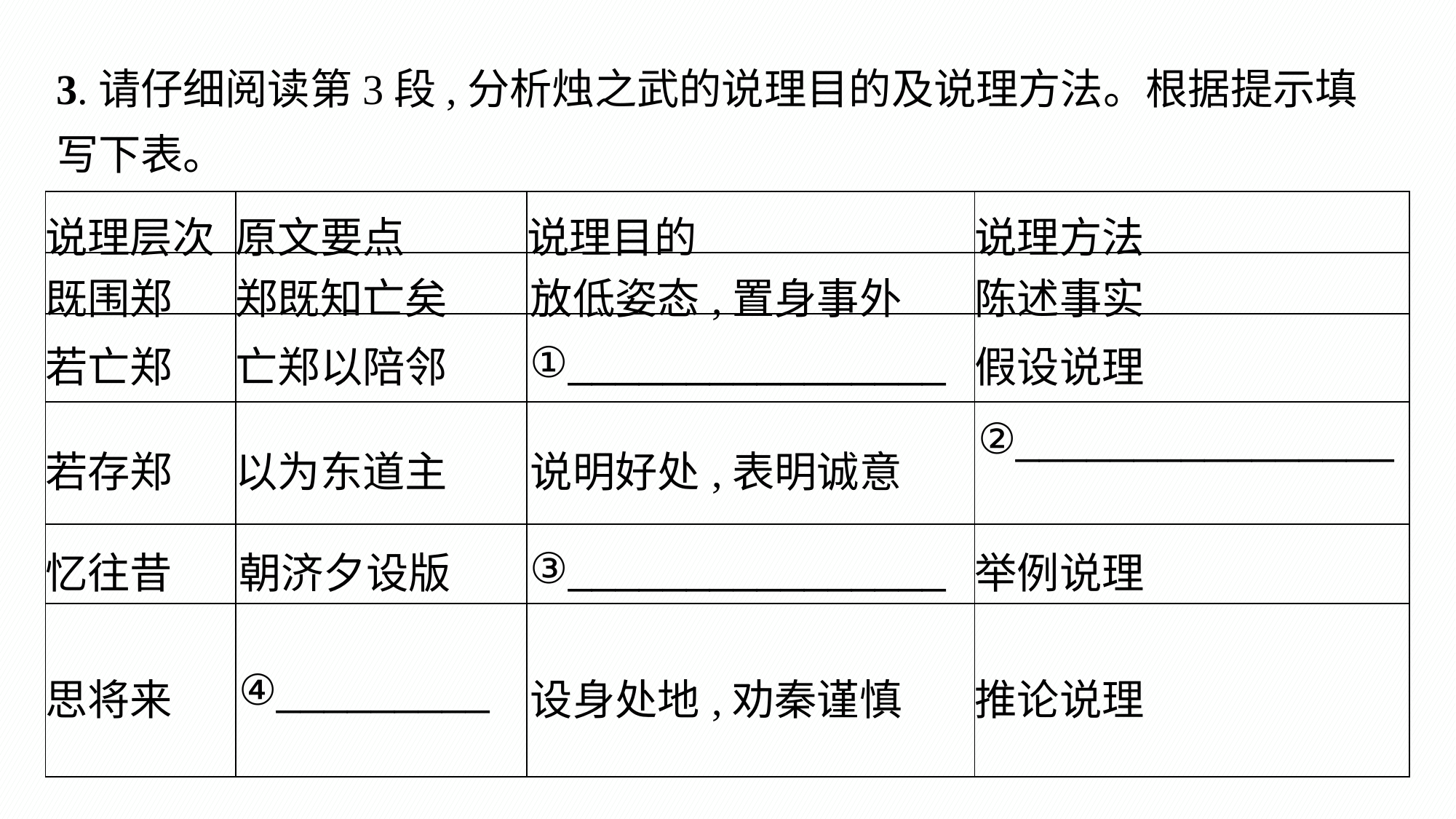

3.请仔细阅读第3段,分析烛之武的说理目的及说理方法。根据提示填写下表。
| 说理层次 | 原文要点 | 说理目的 | 说理方法 |
| --- | --- | --- | --- |
| 既围郑 | 郑既知亡矣 | 放低姿态,置身事外 | 陈述事实 |
| 若亡郑 | 亡郑以陪邻 | ①\_\_\_\_\_\_\_\_\_\_\_\_\_\_\_\_ | 假设说理 |
| 若存郑 | 以为东道主 | 说明好处,表明诚意 | ②\_\_\_\_\_\_\_\_\_\_\_\_\_\_\_\_ |
| 忆往昔 | 朝济夕设版 | ③\_\_\_\_\_\_\_\_\_\_\_\_\_\_\_\_ | 举例说理 |
| 思将来 | ④\_\_\_\_\_\_\_\_\_ | 设身处地,劝秦谨慎 | 推论说理 |